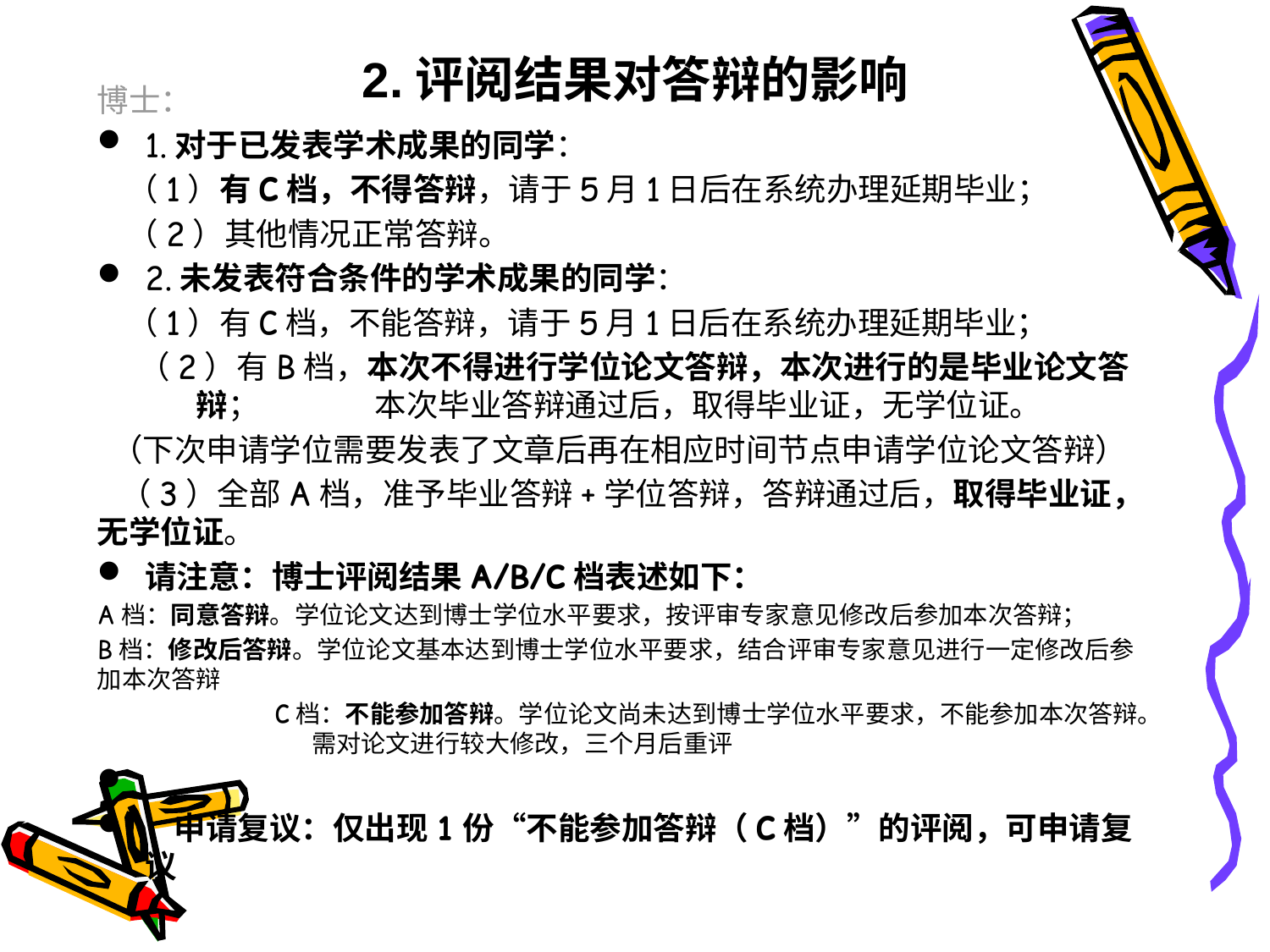

# 2.评阅结果对答辩的影响
博士：
1.对于已发表学术成果的同学：
   （1）有C档，不得答辩，请于5月1日后在系统办理延期毕业；
   （2）其他情况正常答辩。
2.未发表符合条件的学术成果的同学：
   （1）有C档，不能答辩，请于5月1日后在系统办理延期毕业；
   （2）有B档，本次不得进行学位论文答辩，本次进行的是毕业论文答辩；                本次毕业答辩通过后，取得毕业证，无学位证。
（下次申请学位需要发表了文章后再在相应时间节点申请学位论文答辩）
  （3）全部A档，准予毕业答辩+学位答辩，答辩通过后，取得毕业证，无学位证。
请注意：博士评阅结果A/B/C档表述如下：
A档：同意答辩。学位论文达到博士学位水平要求，按评审专家意见修改后参加本次答辩；
B档：修改后答辩。学位论文基本达到博士学位水平要求，结合评审专家意见进行一定修改后参加本次答辩
                        C档：不能参加答辩。学位论文尚未达到博士学位水平要求，不能参加本次答辩。                                       需对论文进行较大修改，三个月后重评

   申请复议：仅出现1份“不能参加答辩（C档）”的评阅，可申请复议